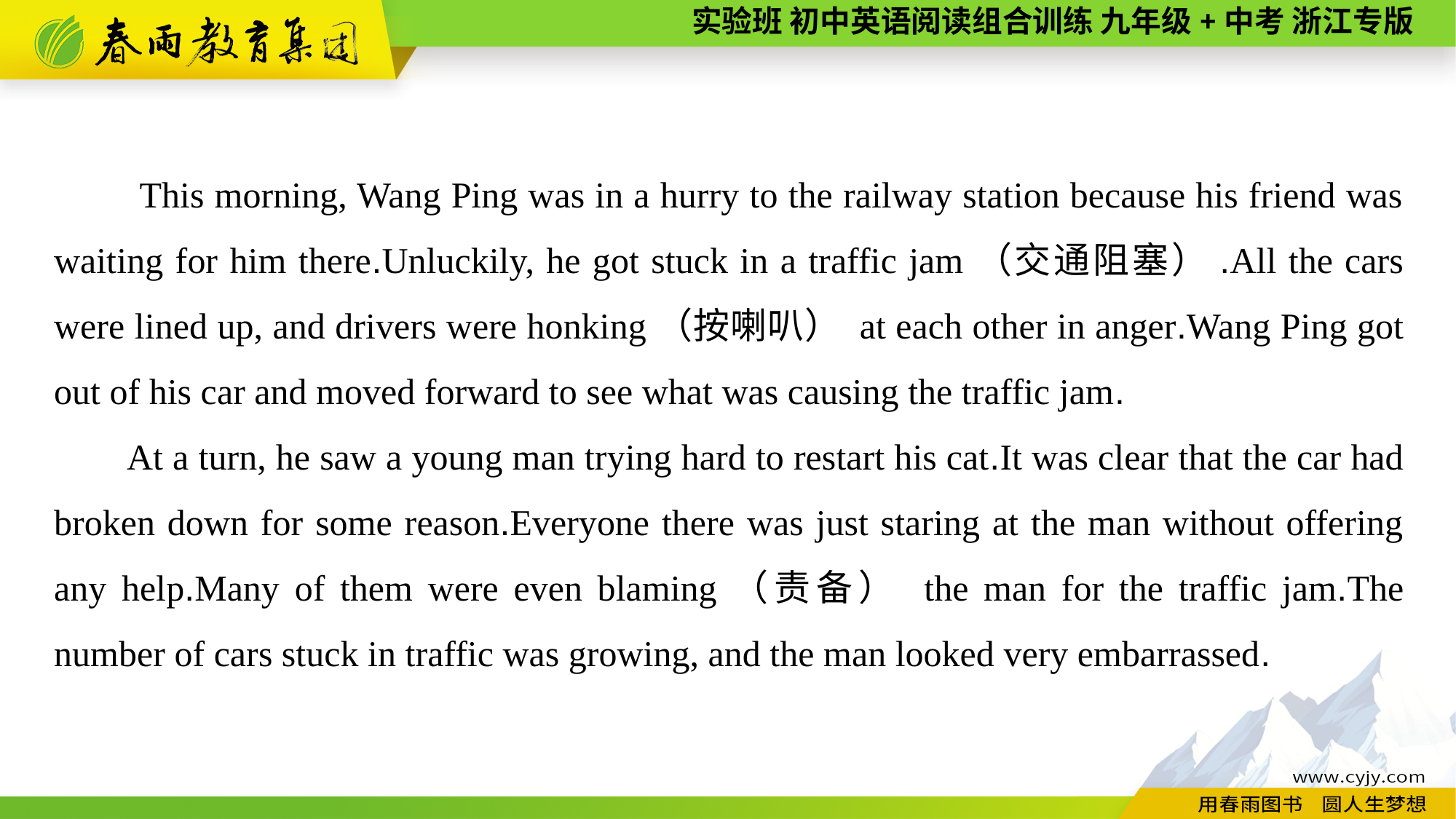

This morning, Wang Ping was in a hurry to the railway station because his friend was waiting for him there.Unluckily, he got stuck in a traffic jam（交通阻塞）.All the cars were lined up, and drivers were honking（按喇叭） at each other in anger.Wang Ping got out of his car and moved forward to see what was causing the traffic jam.
At a turn, he saw a young man trying hard to restart his cat.It was clear that the car had broken down for some reason.Everyone there was just staring at the man without offering any help.Many of them were even blaming（责备） the man for the traffic jam.The number of cars stuck in traffic was growing, and the man looked very embarrassed.